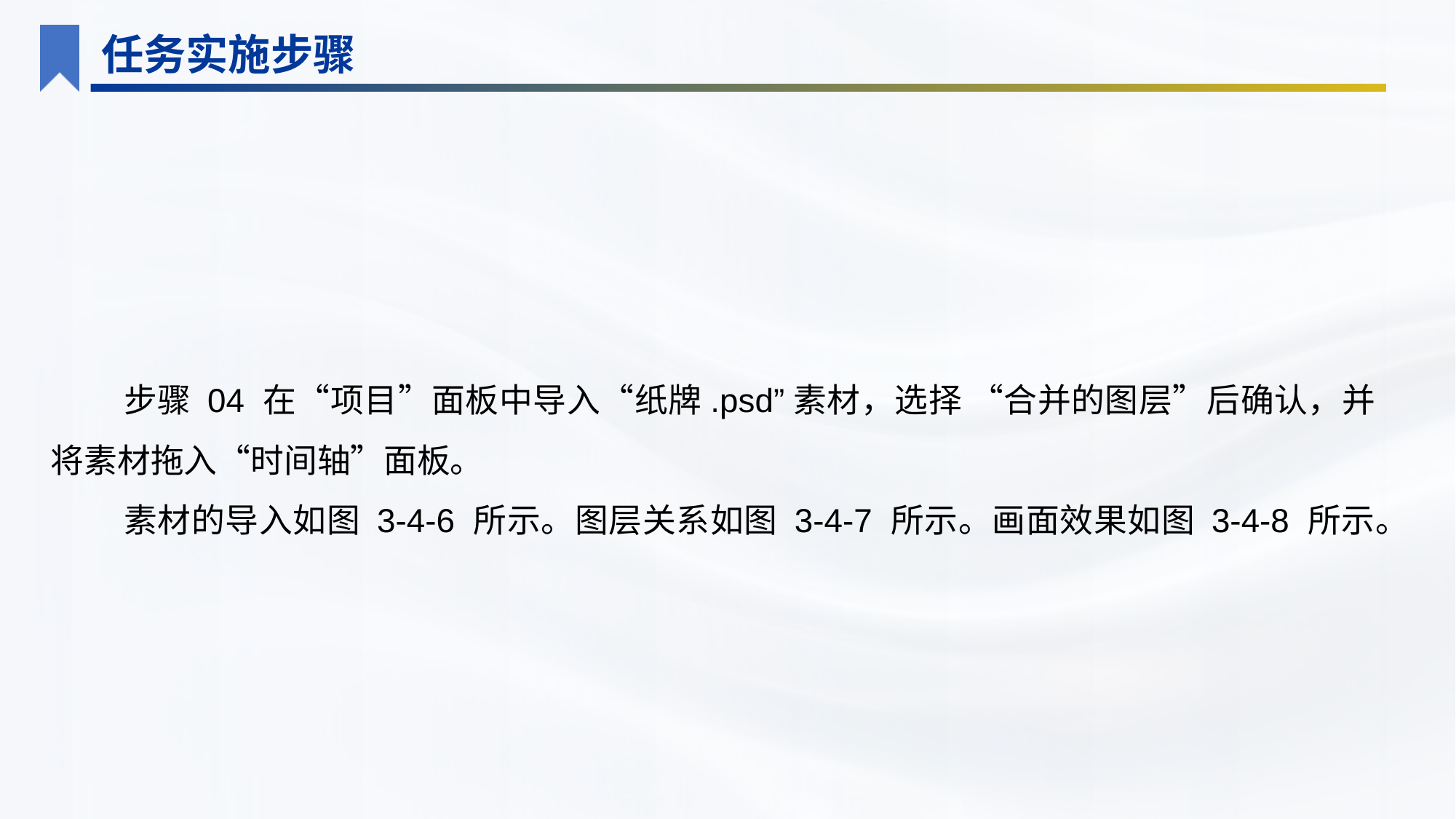

任务实施步骤
步骤 04 在“项目”面板中导入“纸牌.psd”素材，选择 “合并的图层”后确认，并将素材拖入“时间轴”面板。
素材的导入如图 3-4-6 所示。图层关系如图 3-4-7 所示。画面效果如图 3-4-8 所示。